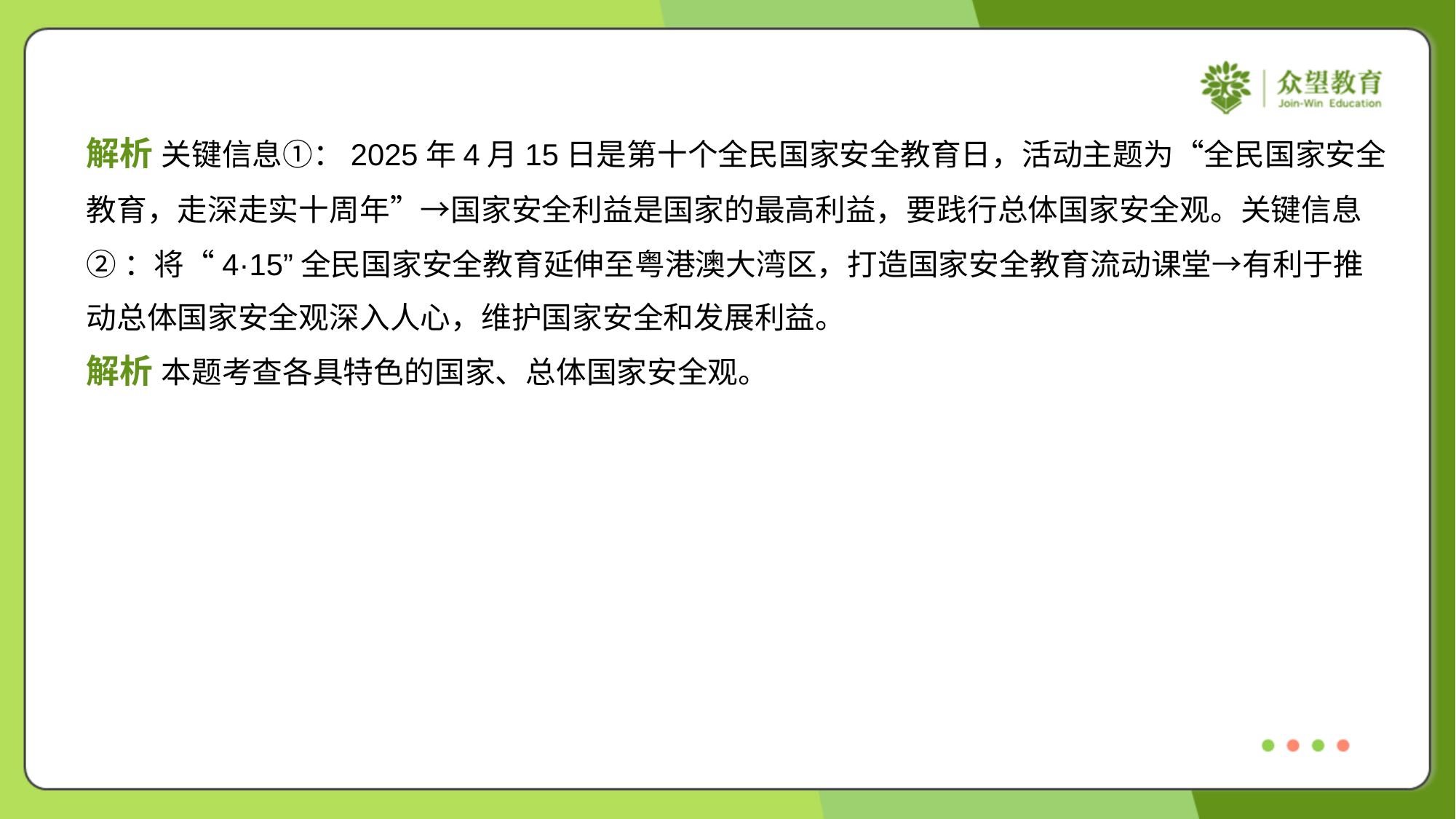

解析 关键信息①：2025年4月15日是第十个全民国家安全教育日，活动主题为“全民国家安全
教育，走深走实十周年”→国家安全利益是国家的最高利益，要践行总体国家安全观。关键信息
②：将“4·15”全民国家安全教育延伸至粤港澳大湾区，打造国家安全教育流动课堂→有利于推
动总体国家安全观深入人心，维护国家安全和发展利益。
解析 本题考查各具特色的国家、总体国家安全观。